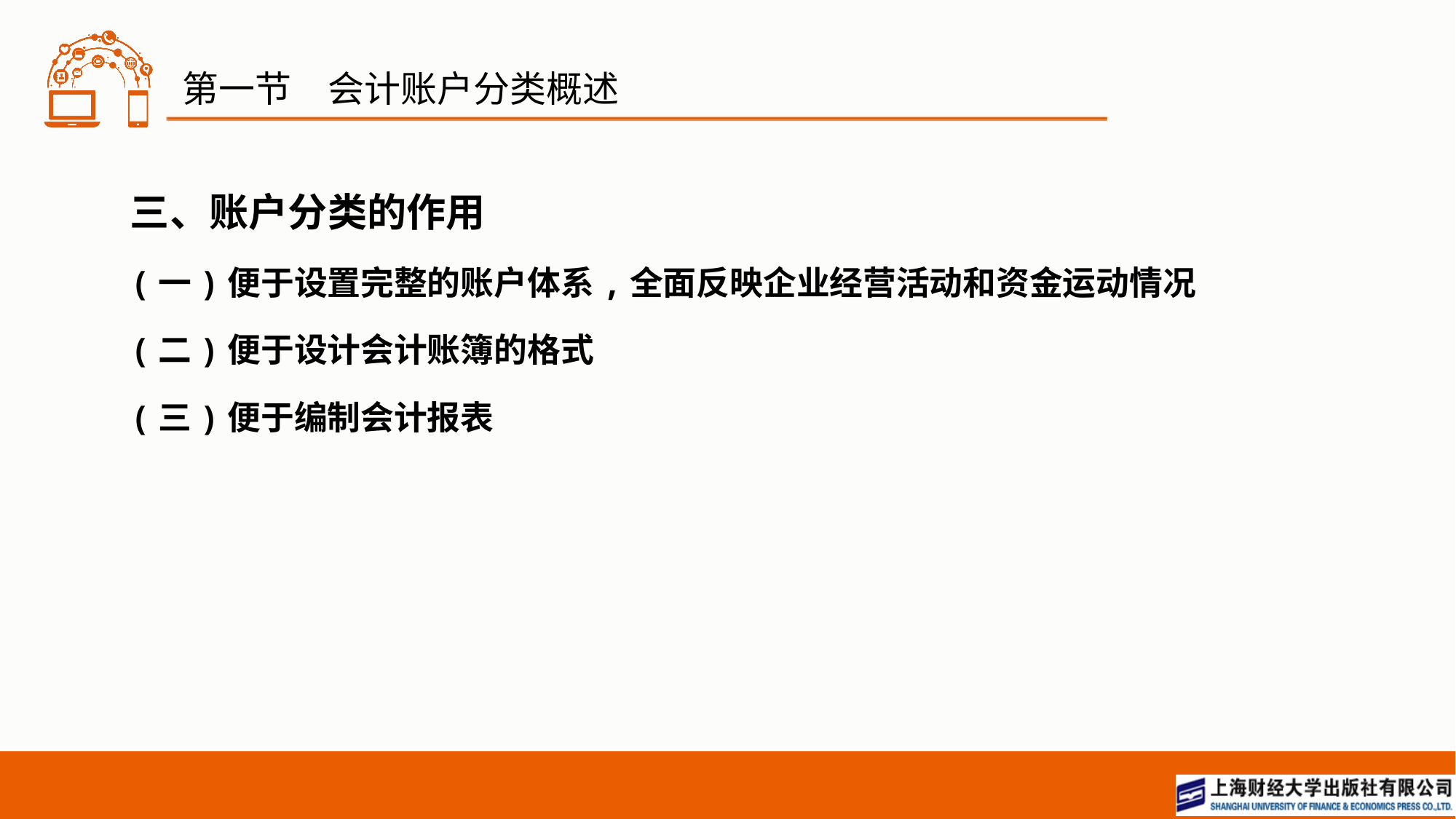

# 第一节　会计账户分类概述
三、账户分类的作用
(一)便于设置完整的账户体系,全面反映企业经营活动和资金运动情况
(二)便于设计会计账簿的格式
(三)便于编制会计报表